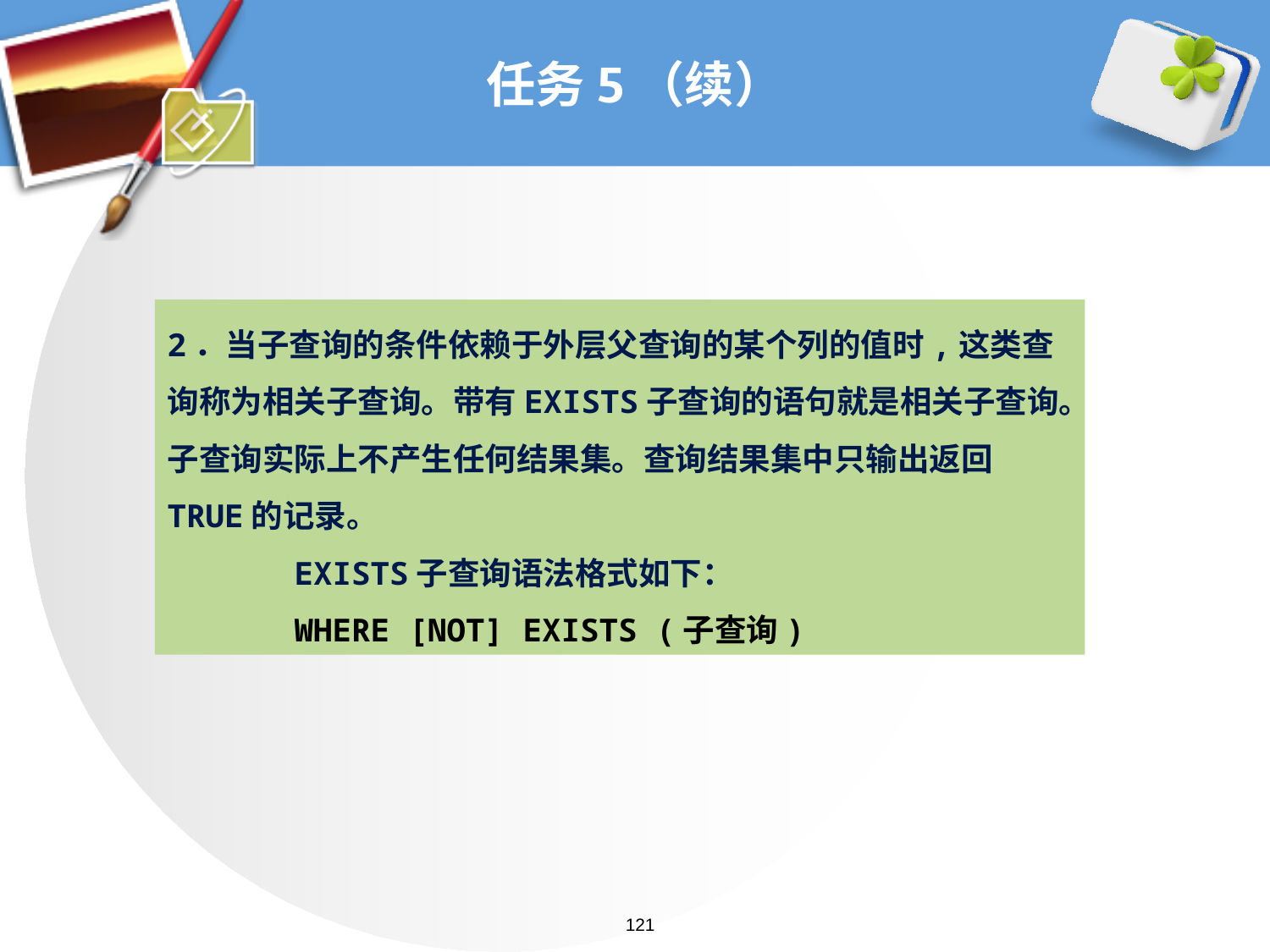

# 任务5（续）
2．当子查询的条件依赖于外层父查询的某个列的值时,这类查询称为相关子查询。带有EXISTS子查询的语句就是相关子查询。子查询实际上不产生任何结果集。查询结果集中只输出返回TRUE的记录。
	EXISTS子查询语法格式如下：
	WHERE [NOT] EXISTS (子查询)
121